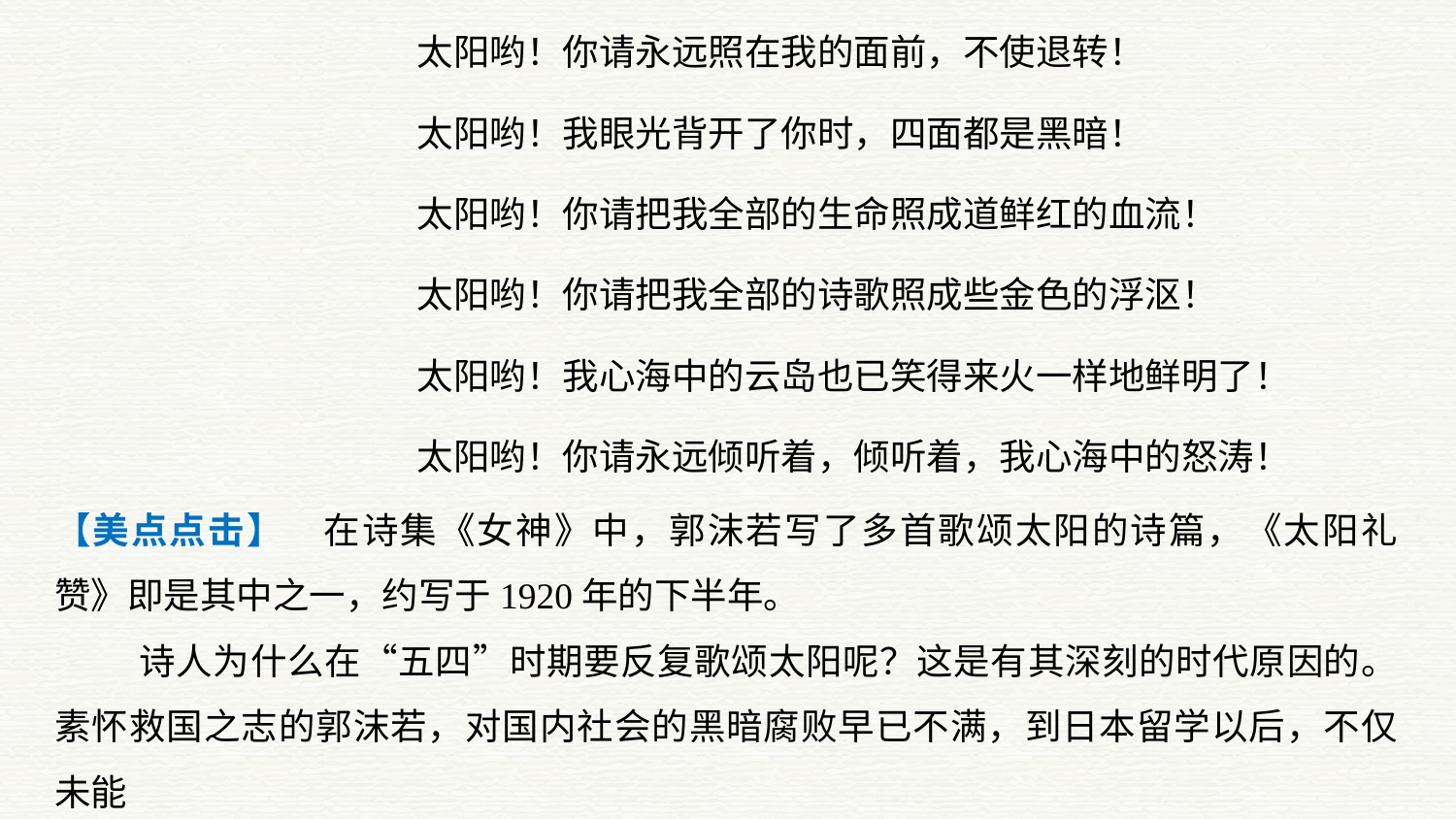

太阳哟！你请永远照在我的面前，不使退转！
太阳哟！我眼光背开了你时，四面都是黑暗！
太阳哟！你请把我全部的生命照成道鲜红的血流！
太阳哟！你请把我全部的诗歌照成些金色的浮沤！
太阳哟！我心海中的云岛也已笑得来火一样地鲜明了！
太阳哟！你请永远倾听着，倾听着，我心海中的怒涛！
【美点点击】　在诗集《女神》中，郭沫若写了多首歌颂太阳的诗篇，《太阳礼赞》即是其中之一，约写于1920年的下半年。
诗人为什么在“五四”时期要反复歌颂太阳呢？这是有其深刻的时代原因的。素怀救国之志的郭沫若，对国内社会的黑暗腐败早已不满，到日本留学以后，不仅未能